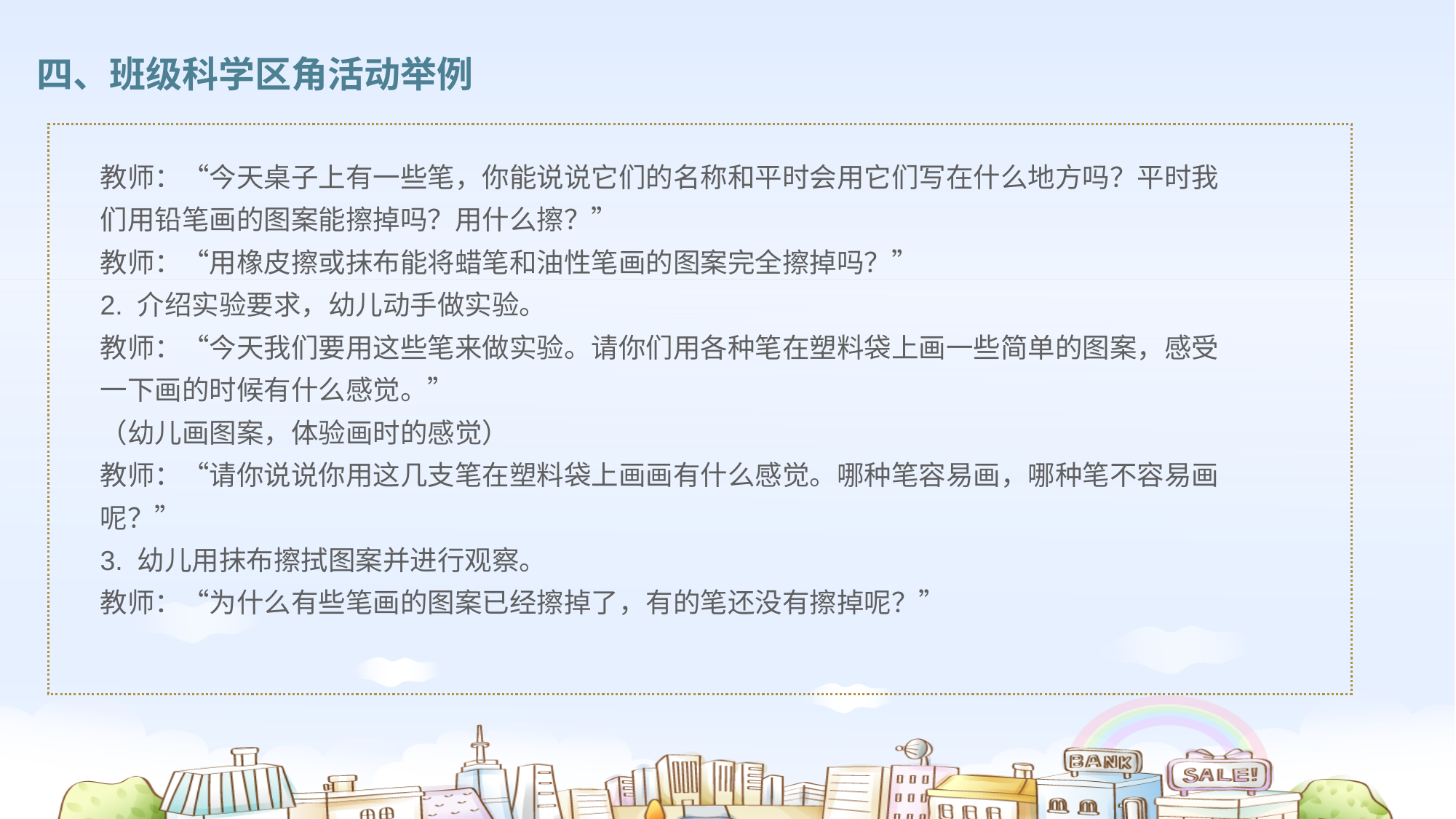

四、班级科学区角活动举例

教师：“今天桌子上有一些笔，你能说说它们的名称和平时会用它们写在什么地方吗？平时我们用铅笔画的图案能擦掉吗？用什么擦？”
教师：“用橡皮擦或抹布能将蜡笔和油性笔画的图案完全擦掉吗？”
2. 介绍实验要求，幼儿动手做实验。
教师：“今天我们要用这些笔来做实验。请你们用各种笔在塑料袋上画一些简单的图案，感受一下画的时候有什么感觉。”
（幼儿画图案，体验画时的感觉）
教师：“请你说说你用这几支笔在塑料袋上画画有什么感觉。哪种笔容易画，哪种笔不容易画呢？”
3. 幼儿用抹布擦拭图案并进行观察。
教师：“为什么有些笔画的图案已经擦掉了，有的笔还没有擦掉呢？”